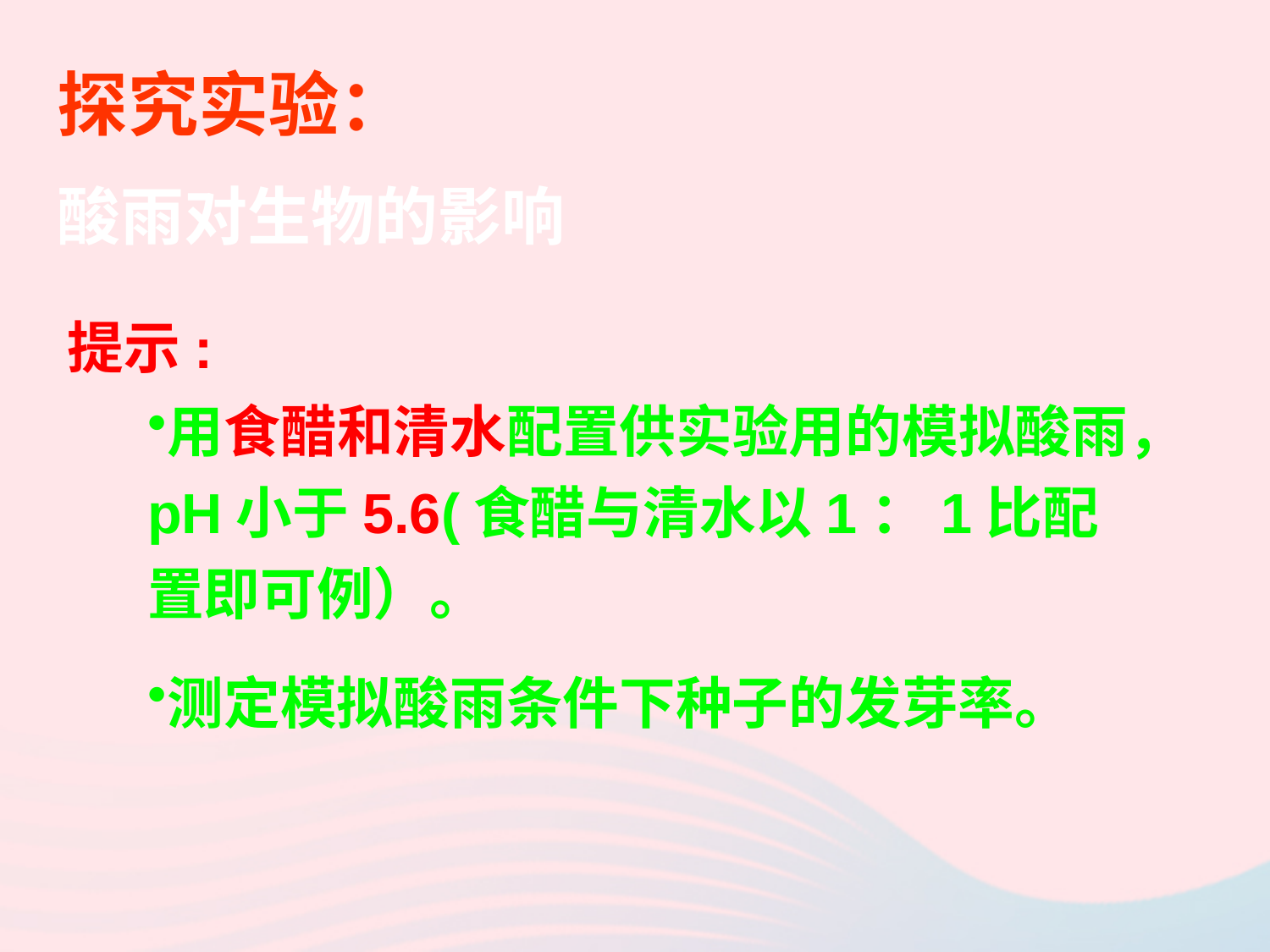

探究实验：
酸雨对生物的影响

提示:
用食醋和清水配置供实验用的模拟酸雨，pH小于5.6(食醋与清水以1：1比配置即可例）。
测定模拟酸雨条件下种子的发芽率。